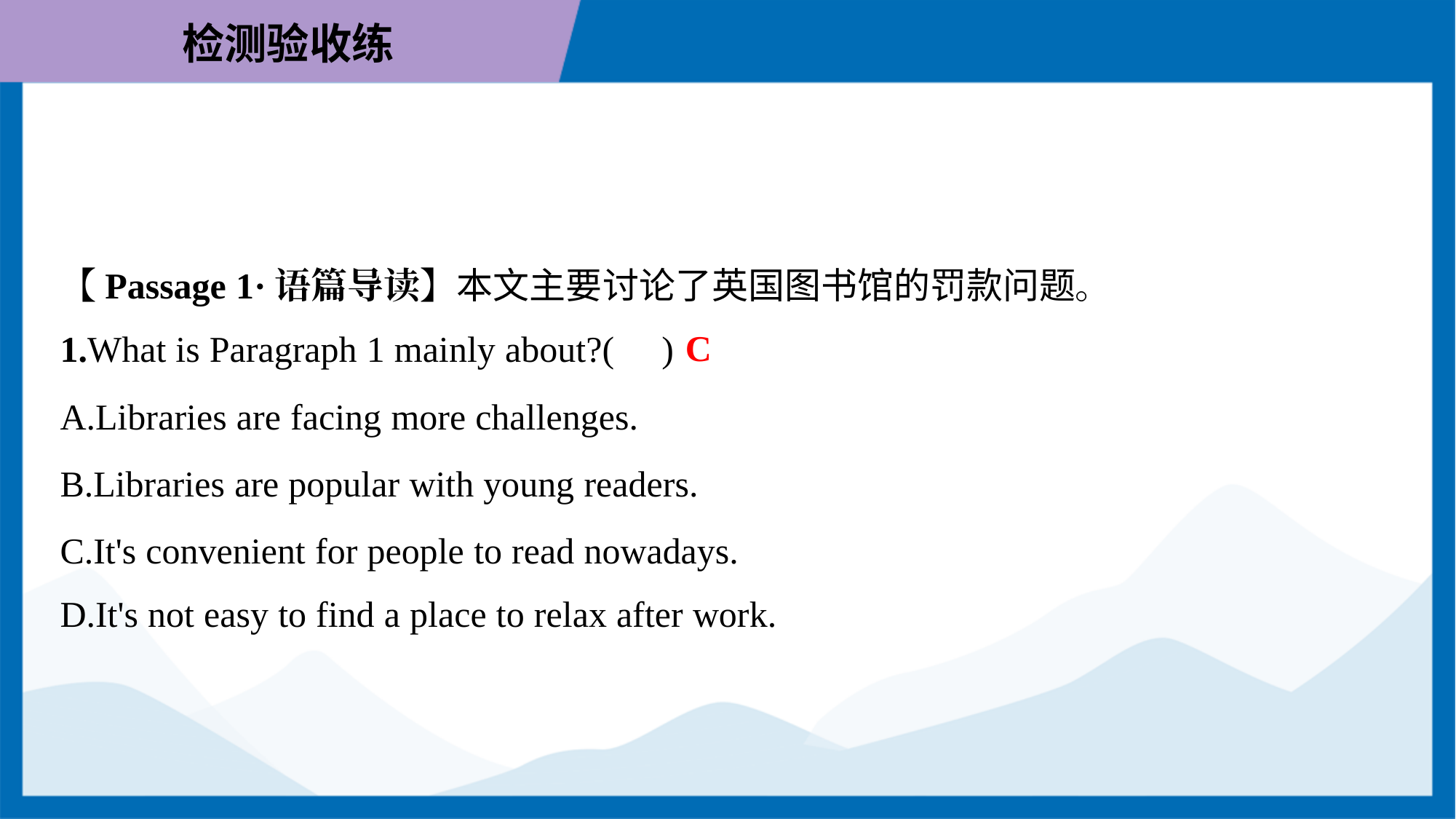

【Passage 1·语篇导读】本文主要讨论了英国图书馆的罚款问题。
C
1.What is Paragraph 1 mainly about?(     )
A.Libraries are facing more challenges.
B.Libraries are popular with young readers.
C.It's convenient for people to read nowadays.
D.It's not easy to find a place to relax after work.